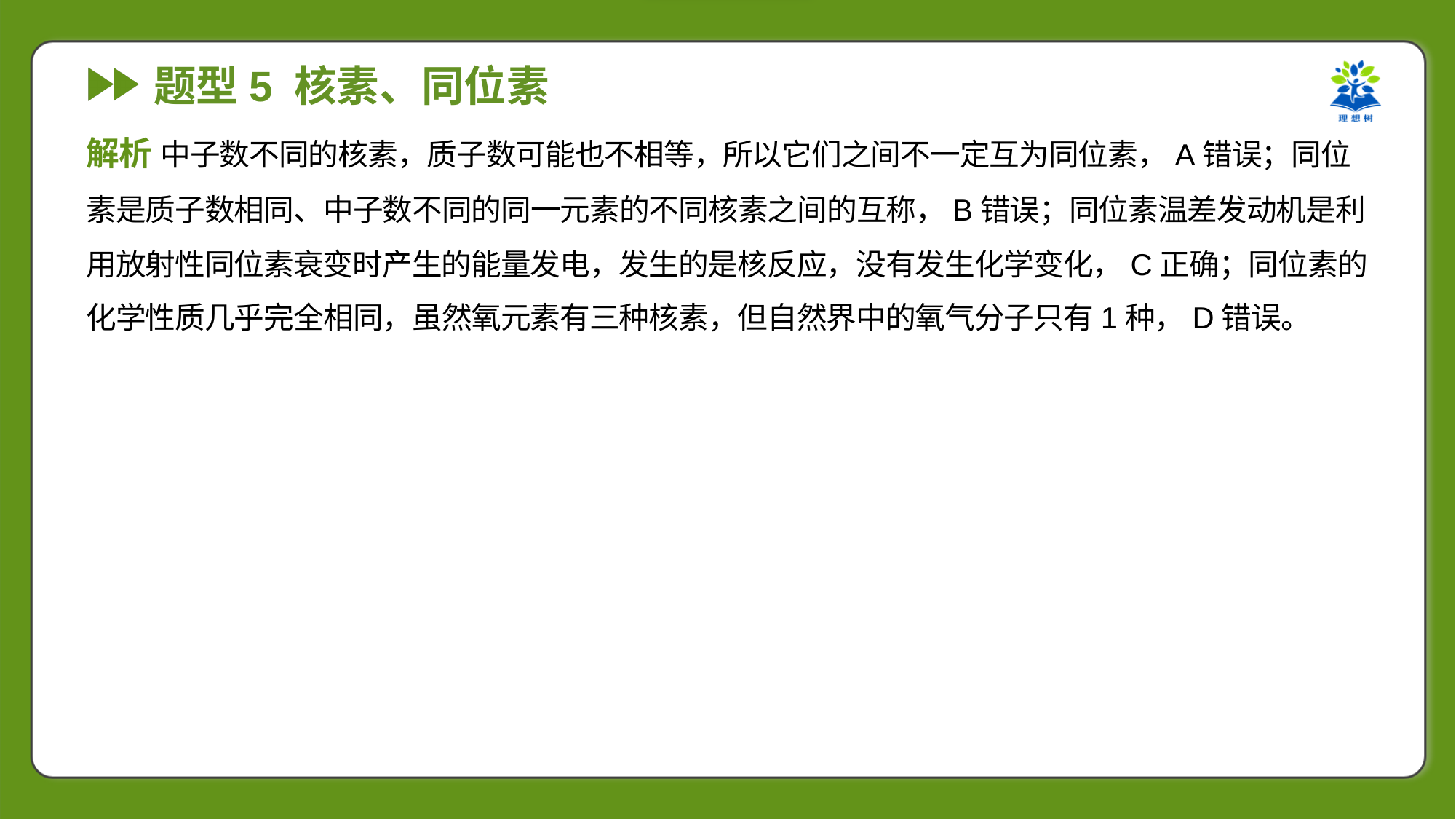

解析 中子数不同的核素，质子数可能也不相等，所以它们之间不一定互为同位素，A错误；同位
素是质子数相同、中子数不同的同一元素的不同核素之间的互称，B错误；同位素温差发动机是利
用放射性同位素衰变时产生的能量发电，发生的是核反应，没有发生化学变化，C正确；同位素的
化学性质几乎完全相同，虽然氧元素有三种核素，但自然界中的氧气分子只有1种，D错误。